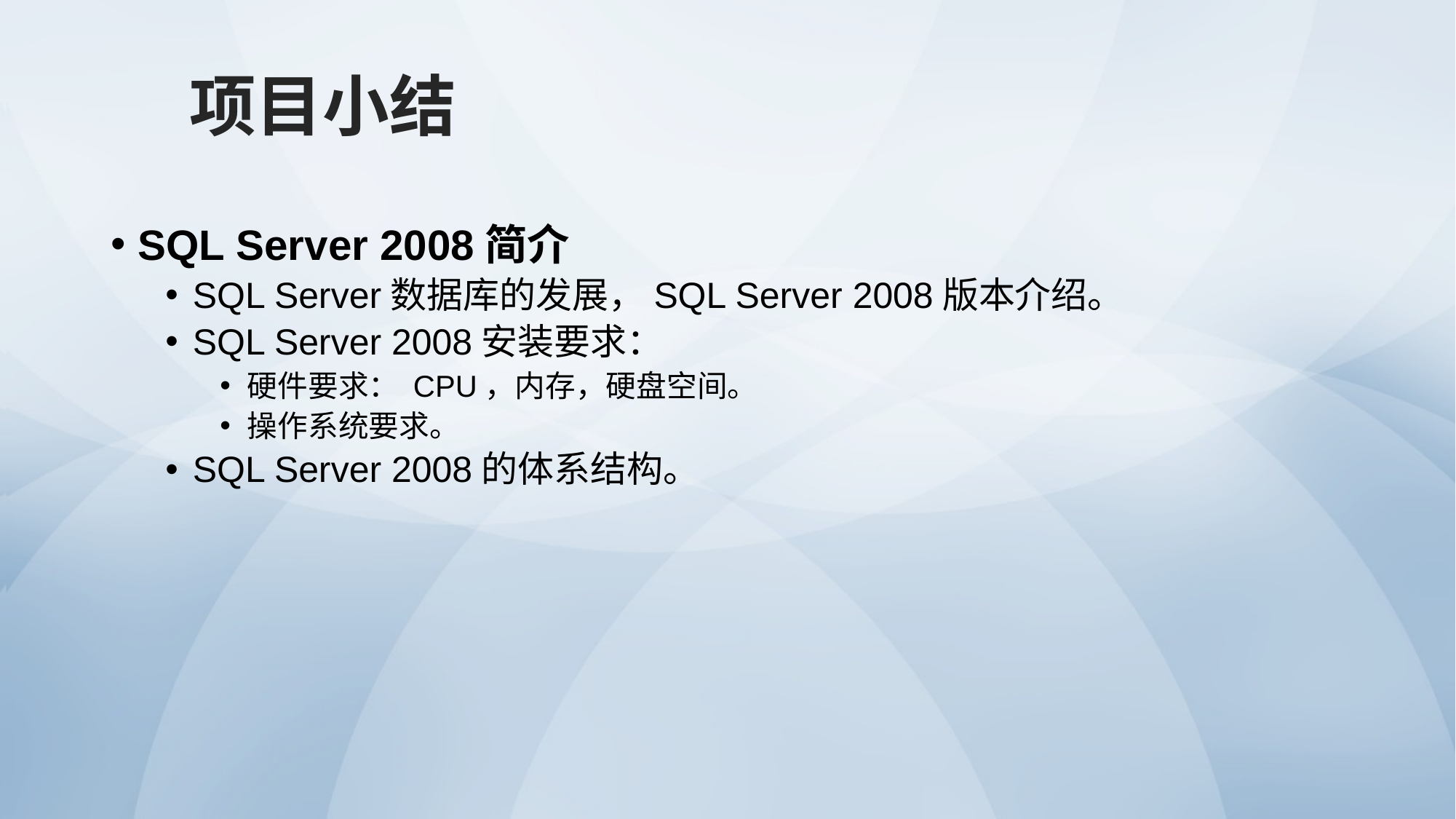

项目小结
SQL Server 2008简介
SQL Server数据库的发展，SQL Server 2008版本介绍。
SQL Server 2008安装要求：
硬件要求： CPU，内存，硬盘空间。
操作系统要求。
SQL Server 2008的体系结构。